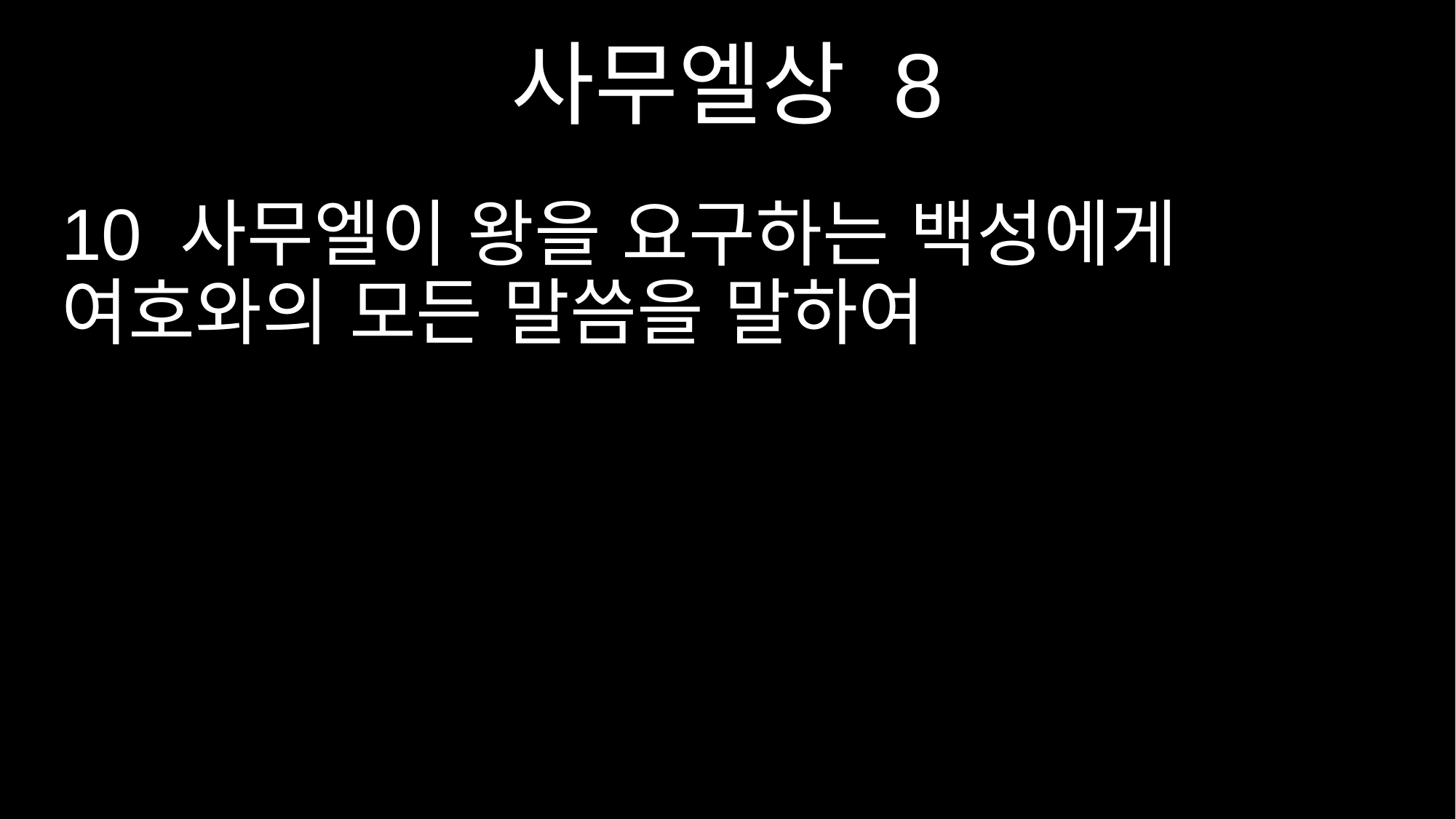

사무엘상 8
10 사무엘이 왕을 요구하는 백성에게 여호와의 모든 말씀을 말하여